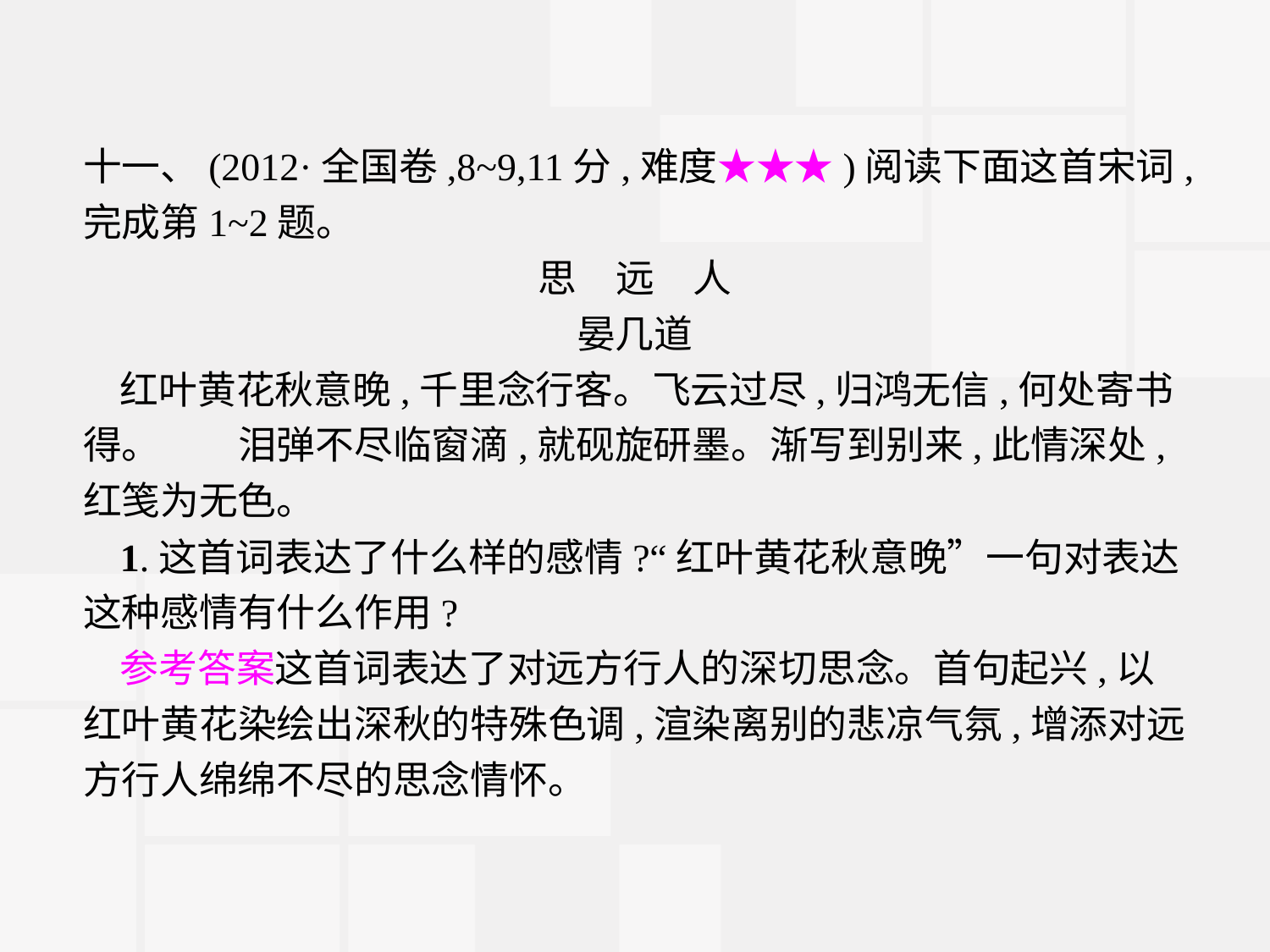

十一、(2012·全国卷,8~9,11分,难度★★★)阅读下面这首宋词,完成第1~2题。
思　远　人
晏几道
红叶黄花秋意晚,千里念行客。飞云过尽,归鸿无信,何处寄书得。　　泪弹不尽临窗滴,就砚旋研墨。渐写到别来,此情深处,红笺为无色。
1.这首词表达了什么样的感情?“红叶黄花秋意晚”一句对表达这种感情有什么作用?
参考答案这首词表达了对远方行人的深切思念。首句起兴,以红叶黄花染绘出深秋的特殊色调,渲染离别的悲凉气氛,增添对远方行人绵绵不尽的思念情怀。